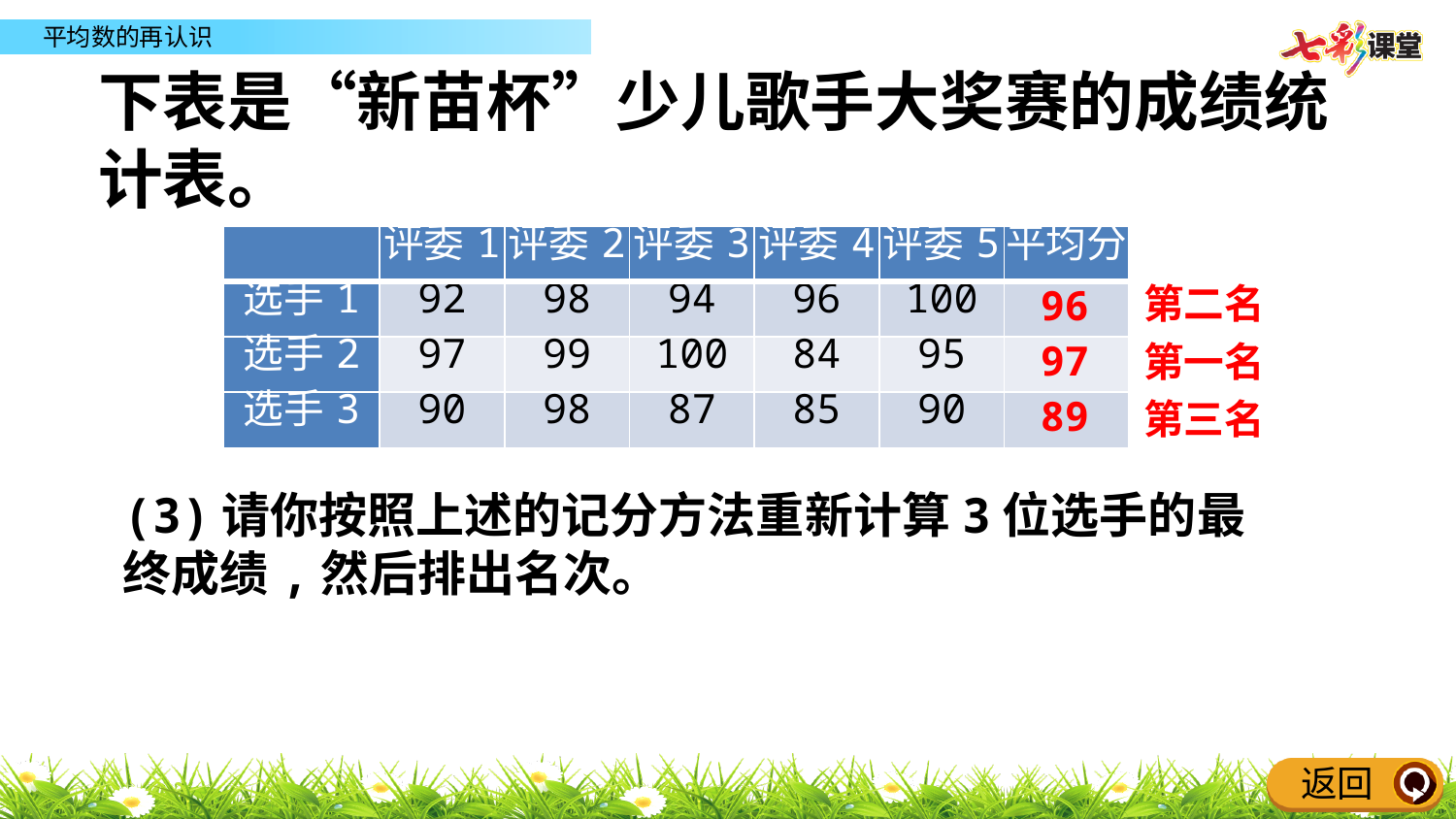

下表是“新苗杯”少儿歌手大奖赛的成绩统计表。
|  | 评委1 | 评委2 | 评委3 | 评委4 | 评委5 | 平均分 |
| --- | --- | --- | --- | --- | --- | --- |
| 选手1 | 92 | 98 | 94 | 96 | 100 |  |
| 选手2 | 97 | 99 | 100 | 84 | 95 |  |
| 选手3 | 90 | 98 | 87 | 85 | 90 |  |
第二名
96
97
第一名
89
第三名
(3)请你按照上述的记分方法重新计算3位选手的最终成绩,然后排出名次。